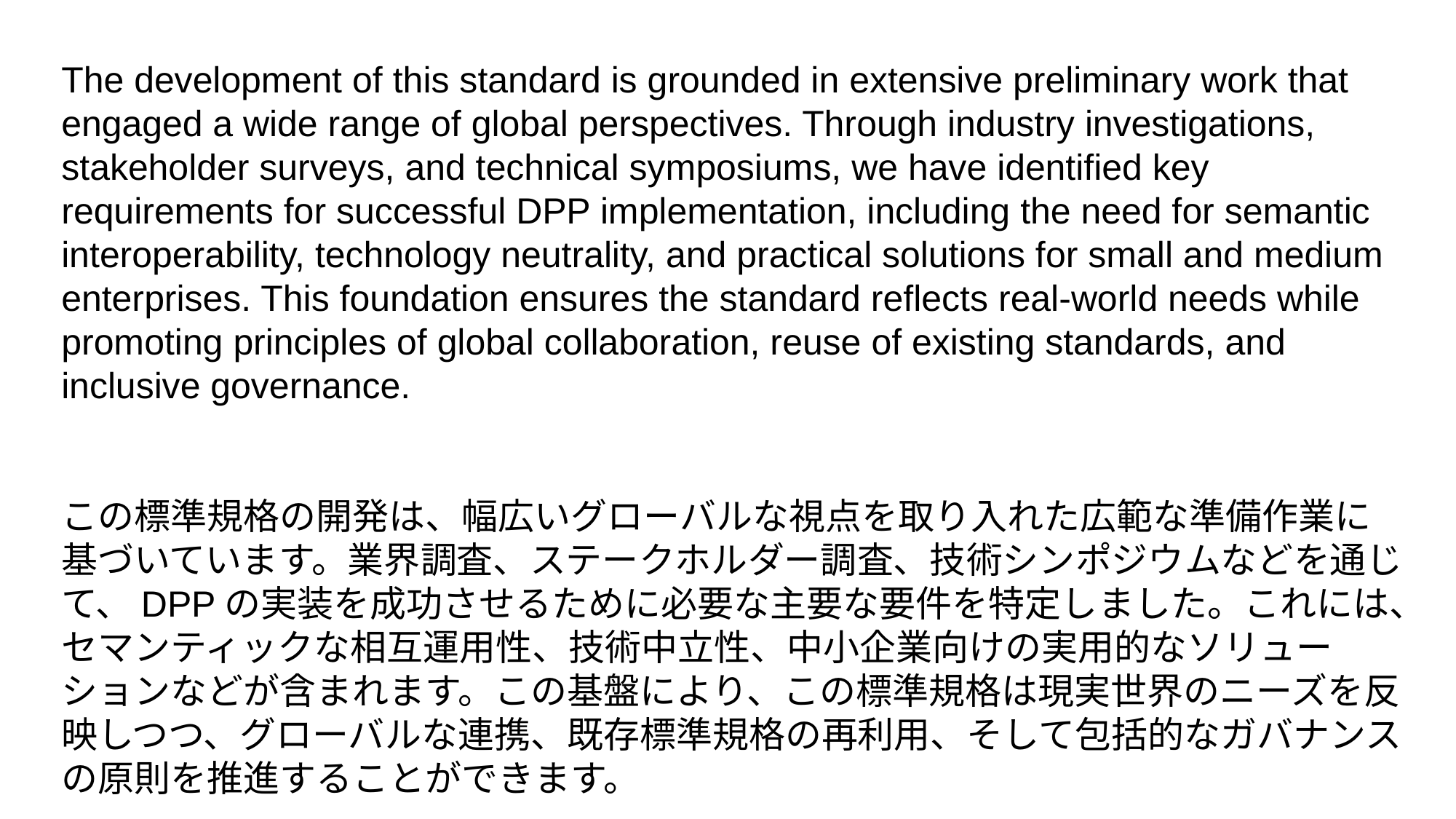

The development of this standard is grounded in extensive preliminary work that engaged a wide range of global perspectives. Through industry investigations, stakeholder surveys, and technical symposiums, we have identified key requirements for successful DPP implementation, including the need for semantic interoperability, technology neutrality, and practical solutions for small and medium enterprises. This foundation ensures the standard reflects real-world needs while promoting principles of global collaboration, reuse of existing standards, and inclusive governance.

この標準規格の開発は、幅広いグローバルな視点を取り入れた広範な準備作業に基づいています。業界調査、ステークホルダー調査、技術シンポジウムなどを通じて、DPPの実装を成功させるために必要な主要な要件を特定しました。これには、セマンティックな相互運用性、技術中立性、中小企業向けの実用的なソリューションなどが含まれます。この基盤により、この標準規格は現実世界のニーズを反映しつつ、グローバルな連携、既存標準規格の再利用、そして包括的なガバナンスの原則を推進することができます。